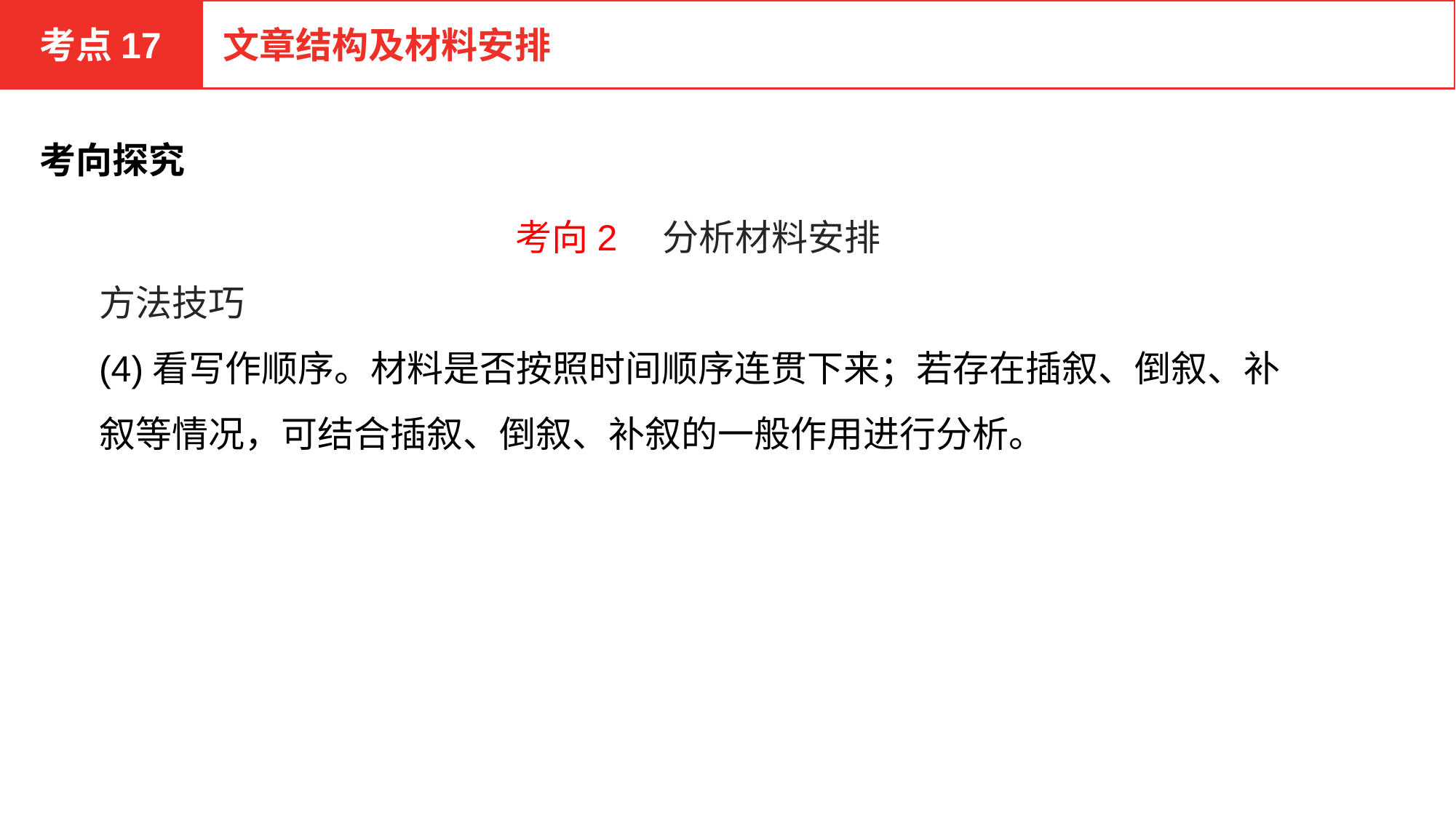

考点17
文章结构及材料安排
考向探究
考向2　分析材料安排
方法技巧
(4)看写作顺序。材料是否按照时间顺序连贯下来；若存在插叙、倒叙、补叙等情况，可结合插叙、倒叙、补叙的一般作用进行分析。